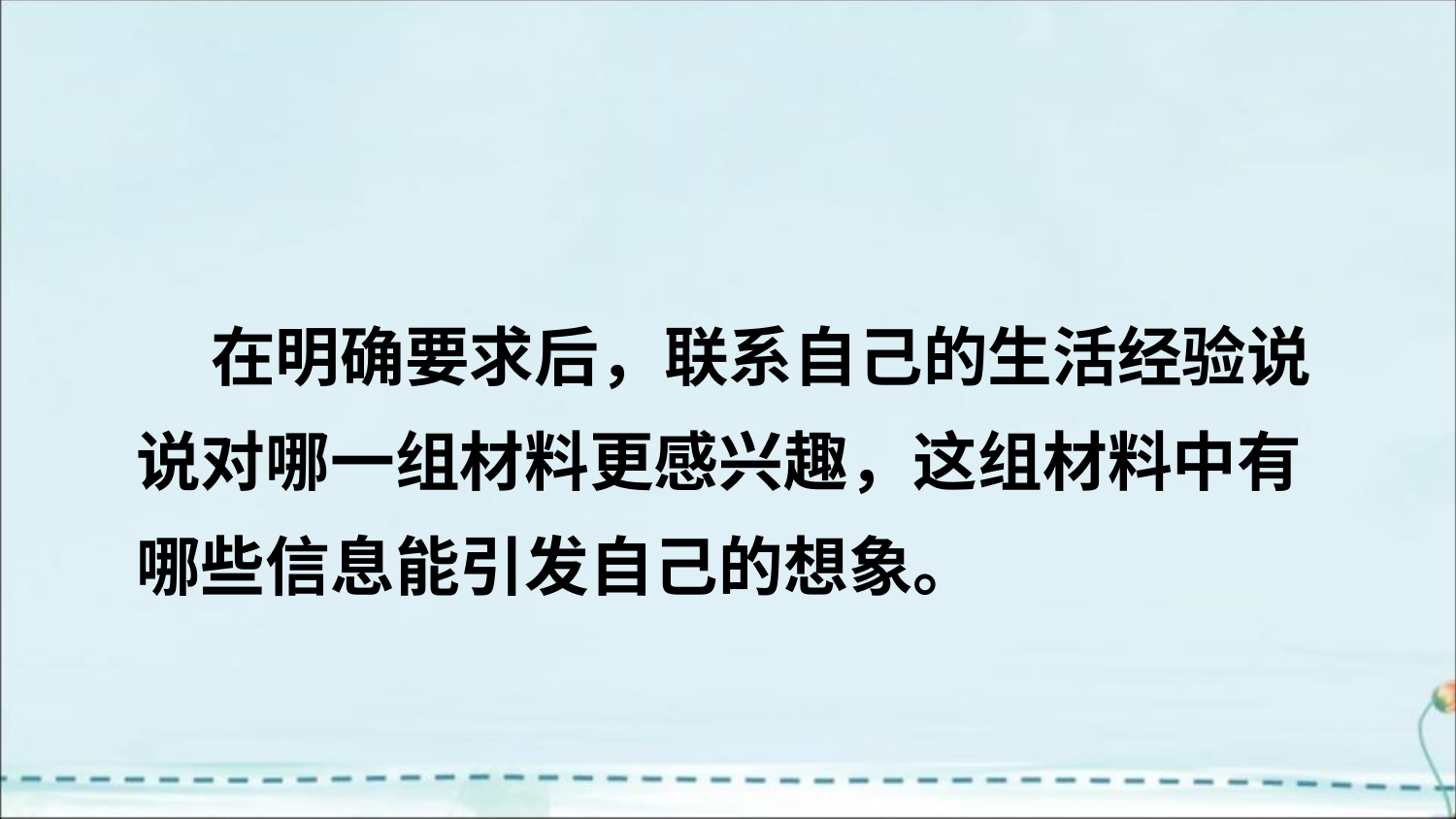

在明确要求后，联系自己的生活经验说说对哪一组材料更感兴趣，这组材料中有哪些信息能引发自己的想象。